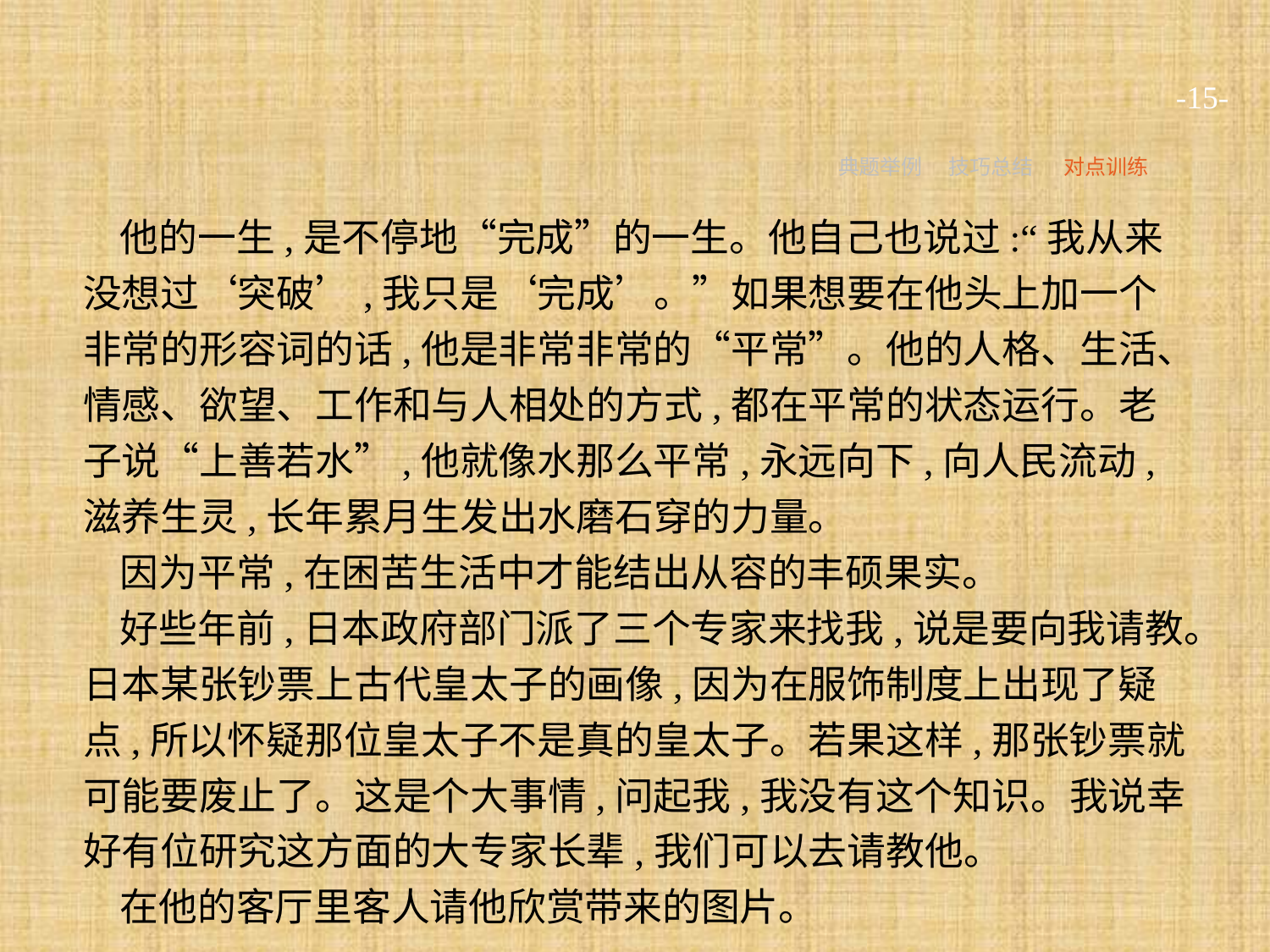

-15-
典题举例
技巧总结
对点训练
他的一生,是不停地“完成”的一生。他自己也说过:“我从来没想过‘突破’,我只是‘完成’。”如果想要在他头上加一个非常的形容词的话,他是非常非常的“平常”。他的人格、生活、情感、欲望、工作和与人相处的方式,都在平常的状态运行。老子说“上善若水”,他就像水那么平常,永远向下,向人民流动,滋养生灵,长年累月生发出水磨石穿的力量。
因为平常,在困苦生活中才能结出从容的丰硕果实。
好些年前,日本政府部门派了三个专家来找我,说是要向我请教。日本某张钞票上古代皇太子的画像,因为在服饰制度上出现了疑点,所以怀疑那位皇太子不是真的皇太子。若果这样,那张钞票就可能要废止了。这是个大事情,问起我,我没有这个知识。我说幸好有位研究这方面的大专家长辈,我们可以去请教他。
在他的客厅里客人请他欣赏带来的图片。